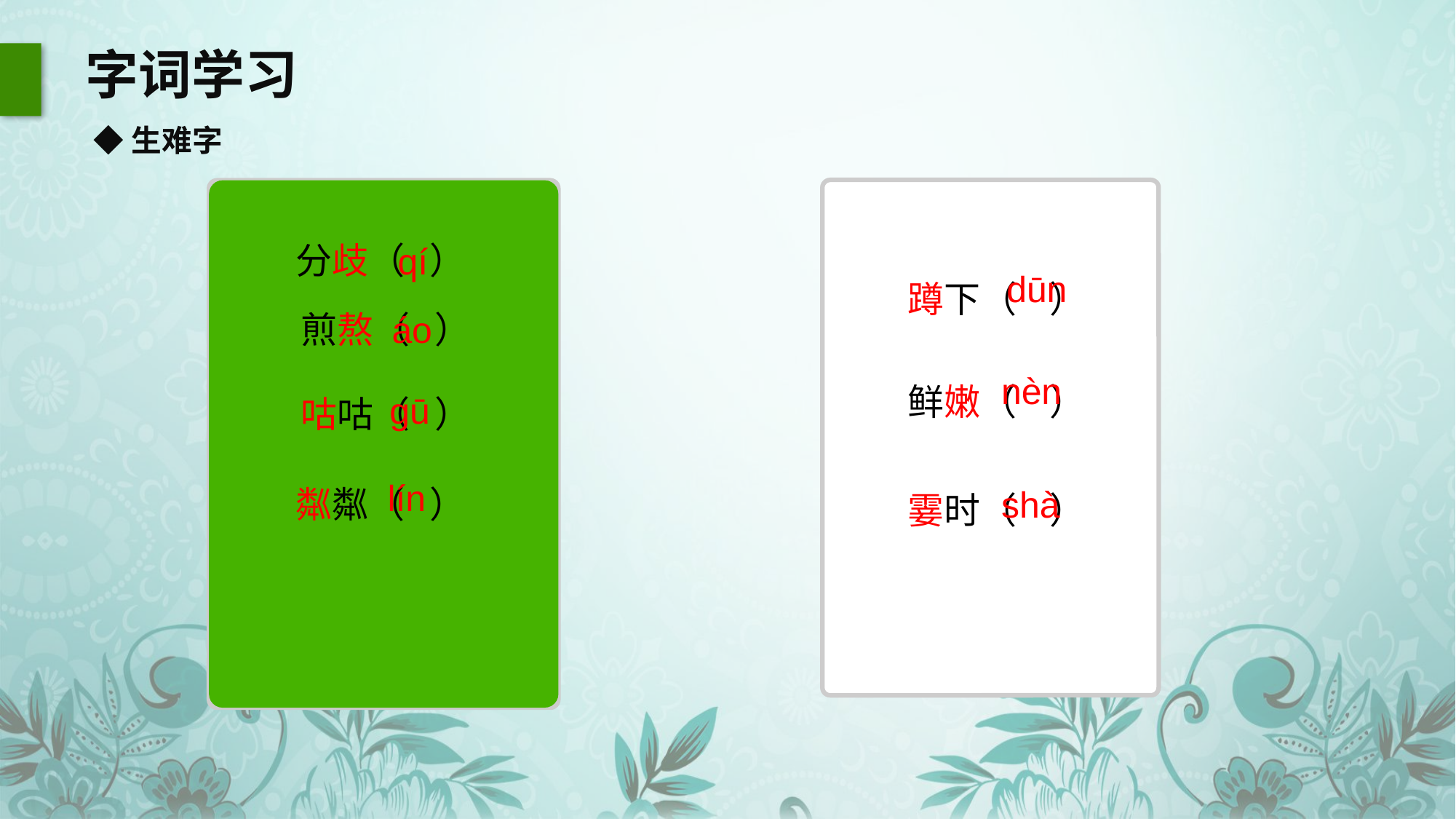

字词学习

◆生难字

分歧（   ）
qí
蹲下（    ）

dūn
煎熬（   ）
áo
鲜嫩（    ）
nèn
ɡū
咕咕（   ）
粼粼（   ）
霎时（    ）
lín
shà